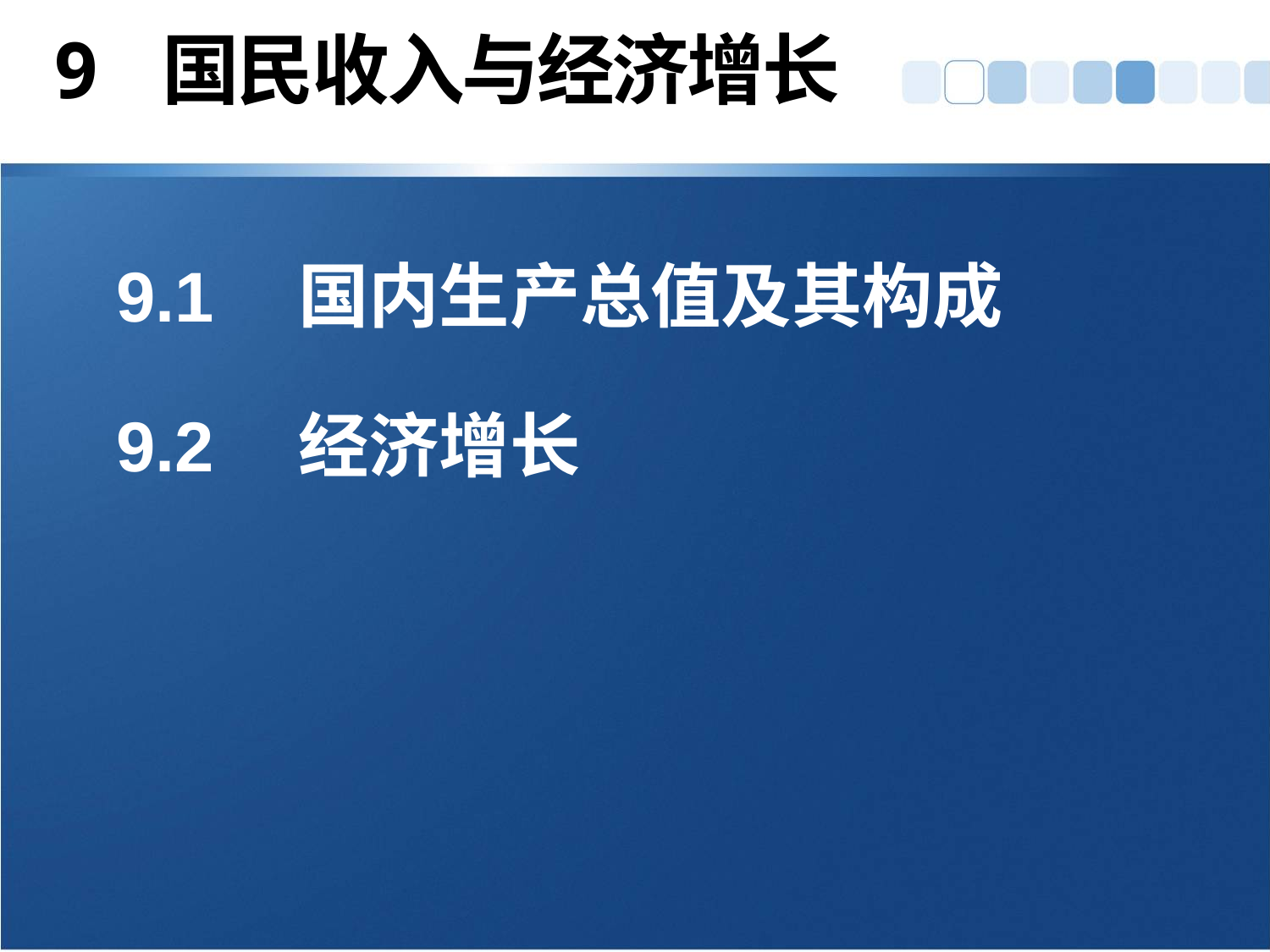

# 9 国民收入与经济增长
9.1	国内生产总值及其构成
9.2	经济增长